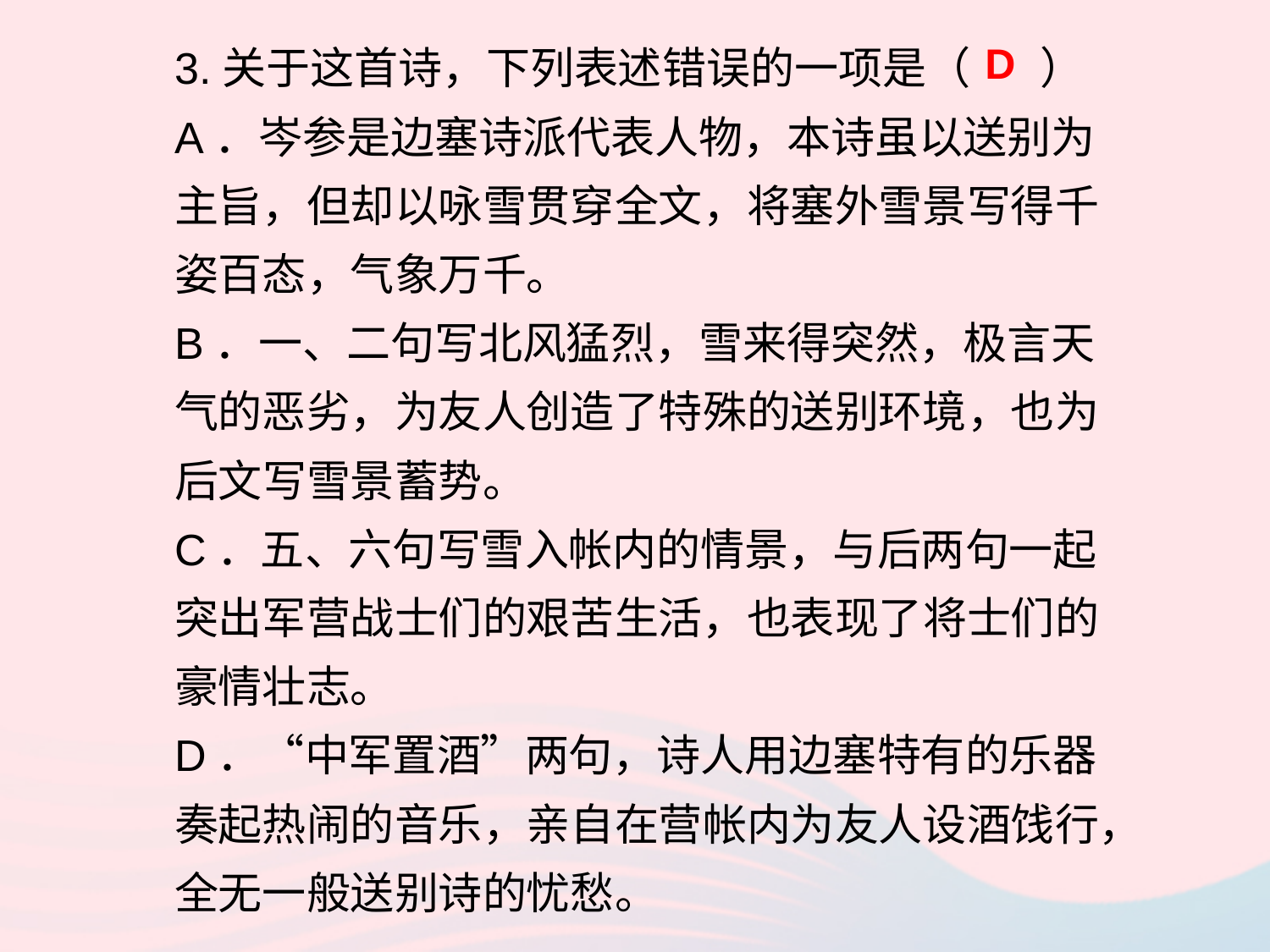

3.关于这首诗，下列表述错误的一项是（       ）
A．岑参是边塞诗派代表人物，本诗虽以送别为主旨，但却以咏雪贯穿全文，将塞外雪景写得千姿百态，气象万千。
B．一、二句写北风猛烈，雪来得突然，极言天气的恶劣，为友人创造了特殊的送别环境，也为后文写雪景蓄势。
C．五、六句写雪入帐内的情景，与后两句一起突出军营战士们的艰苦生活，也表现了将士们的豪情壮志。
D．“中军置酒”两句，诗人用边塞特有的乐器奏起热闹的音乐，亲自在营帐内为友人设酒饯行，全无一般送别诗的忧愁。
D